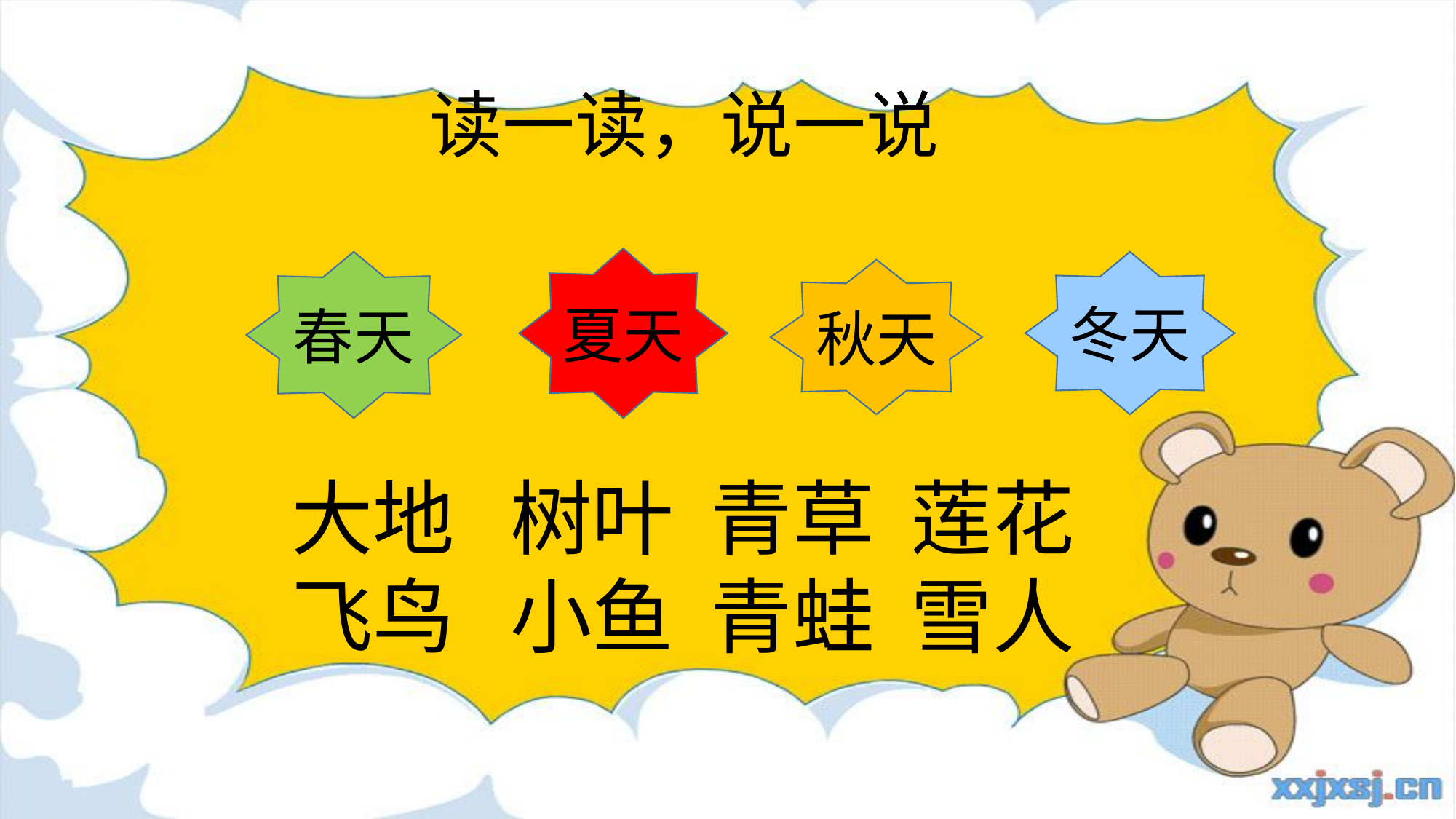

读一读，说一说
夏天
春天
冬天
秋天
大地   树叶  青草  莲花
飞鸟   小鱼  青蛙  雪人
绿色圃中小学教育网http://www.lspjy.com  绿色圃中学资源网http://cz.lspjy.com